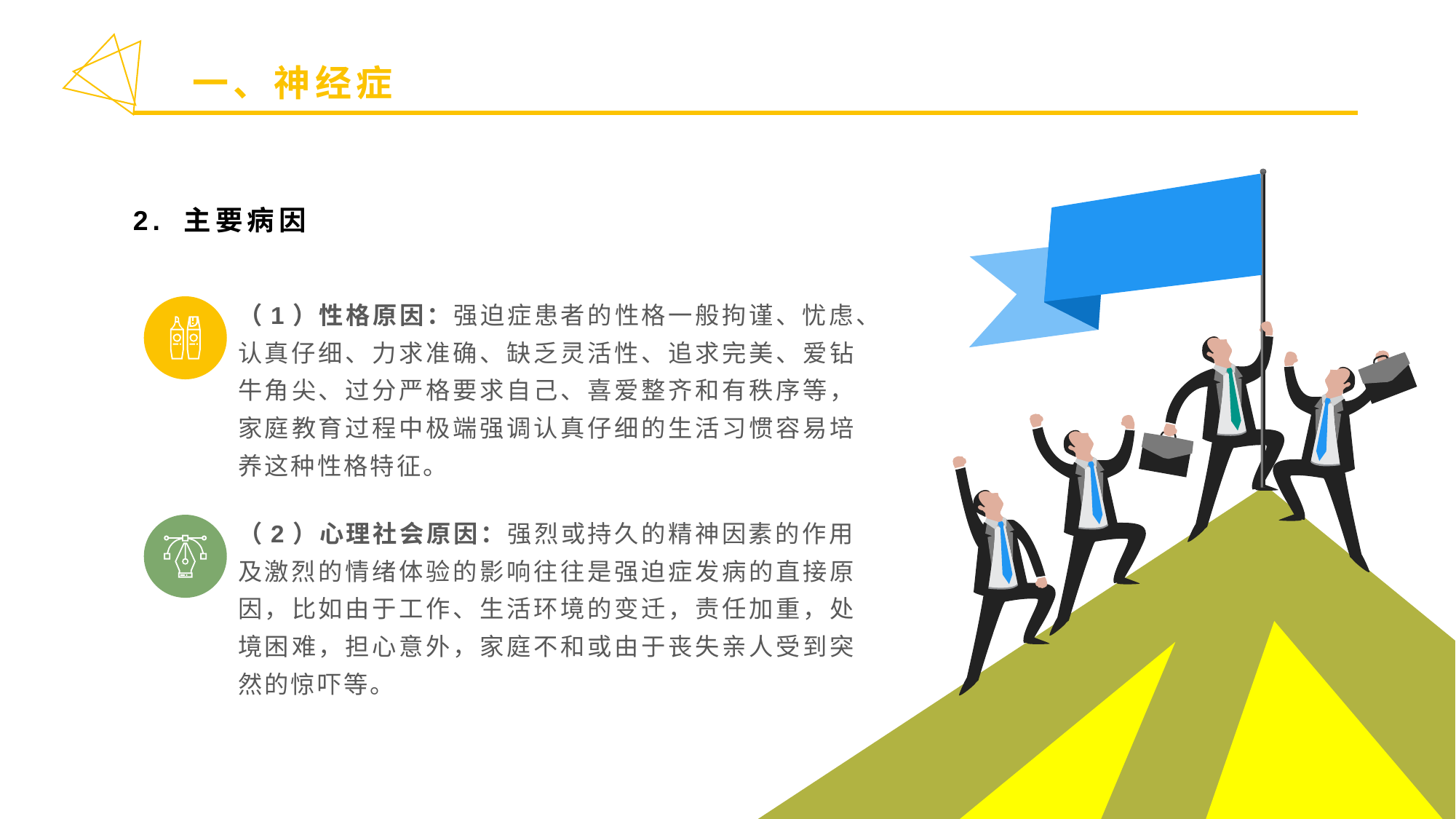

一、神经症

2. 主要病因
（1）性格原因：强迫症患者的性格一般拘谨、忧虑、认真仔细、力求准确、缺乏灵活性、追求完美、爱钻牛角尖、过分严格要求自己、喜爱整齐和有秩序等，家庭教育过程中极端强调认真仔细的生活习惯容易培养这种性格特征。

s

（2）心理社会原因：强烈或持久的精神因素的作用及激烈的情绪体验的影响往往是强迫症发病的直接原因，比如由于工作、生活环境的变迁，责任加重，处境困难，担心意外，家庭不和或由于丧失亲人受到突然的惊吓等。